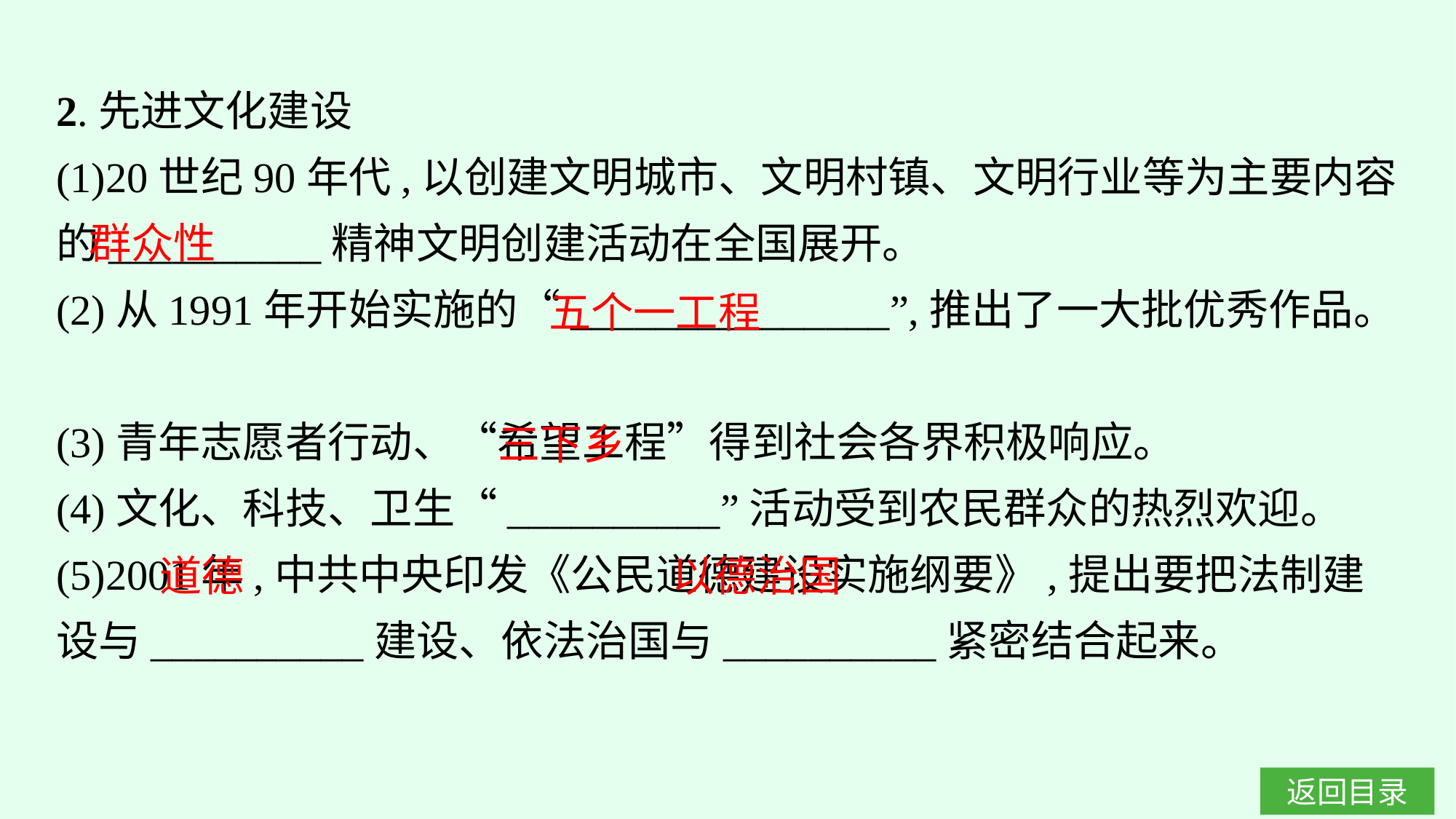

2.先进文化建设
(1)20世纪90年代,以创建文明城市、文明村镇、文明行业等为主要内容的__________精神文明创建活动在全国展开。
(2)从1991年开始实施的“_______________”,推出了一大批优秀作品。
(3)青年志愿者行动、“希望工程”得到社会各界积极响应。
(4)文化、科技、卫生“__________”活动受到农民群众的热烈欢迎。
(5)2001年,中共中央印发《公民道德建设实施纲要》,提出要把法制建设与__________建设、依法治国与__________紧密结合起来。
群众性
五个一工程
三下乡
道德
以德治国